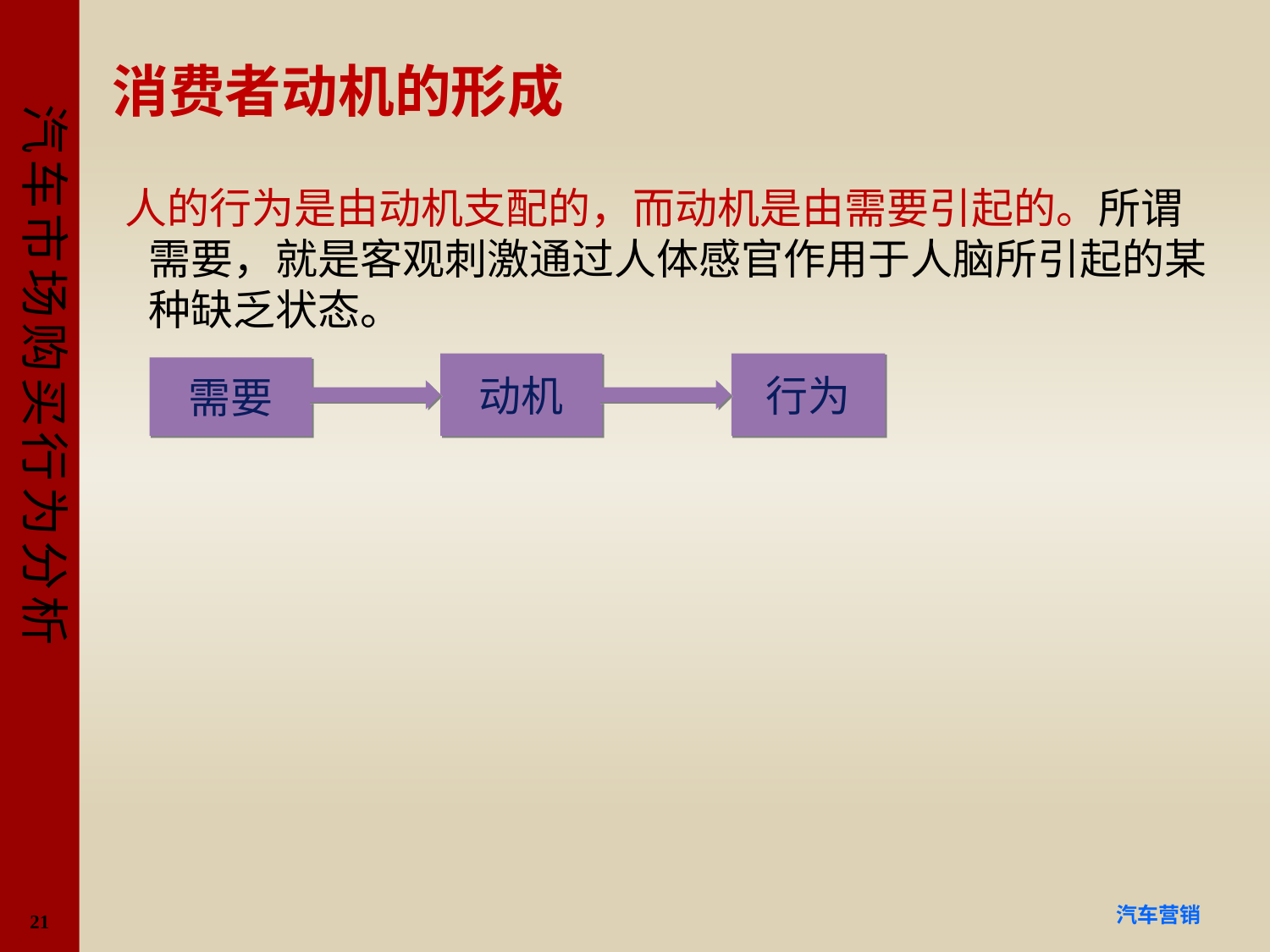

# 消费者动机的形成
人的行为是由动机支配的，而动机是由需要引起的。所谓需要，就是客观刺激通过人体感官作用于人脑所引起的某种缺乏状态。

动机
行为
需要
21